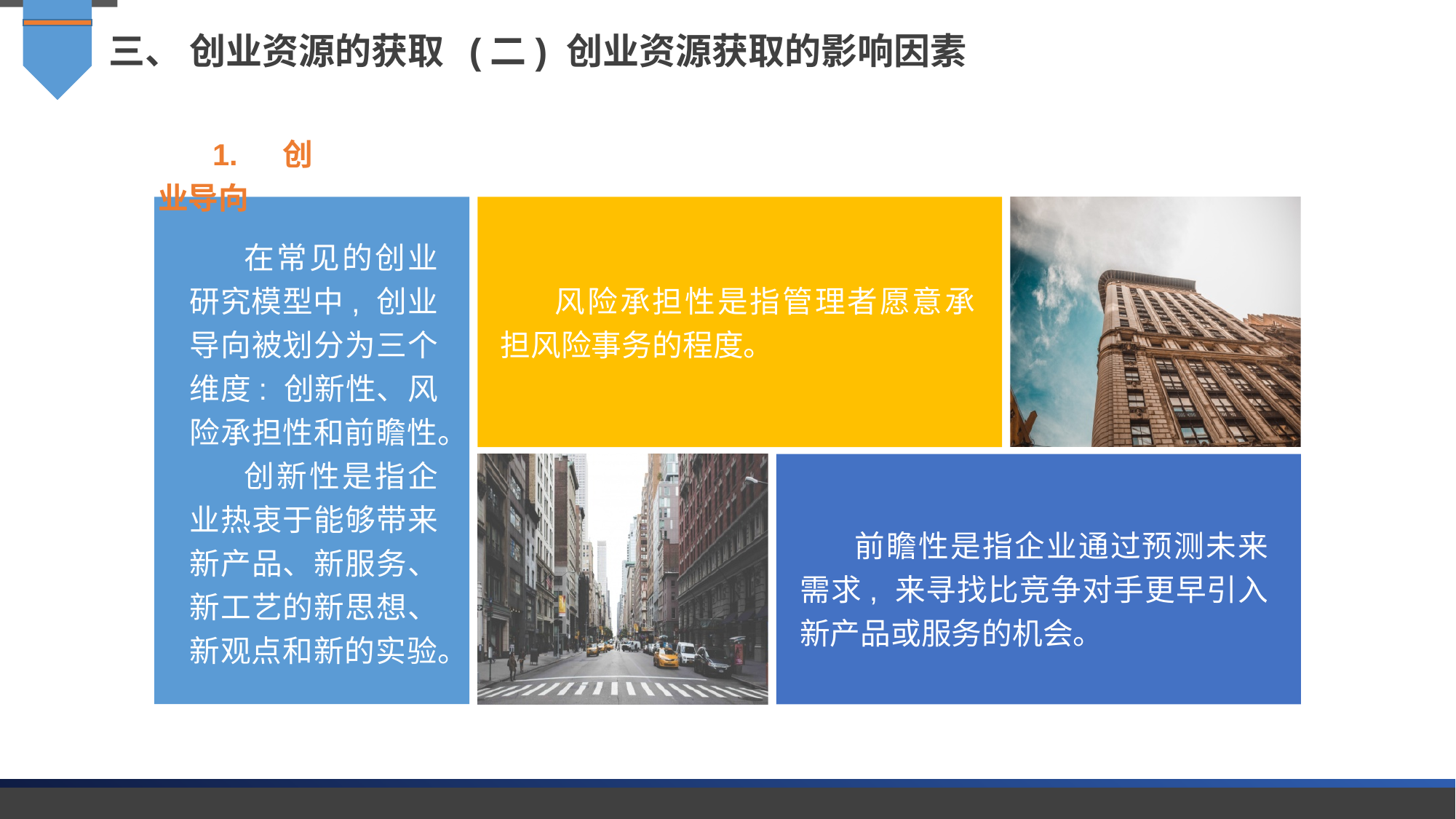

三、 创业资源的获取  (二) 创业资源获取的影响因素
1. 创业导向

在常见的创业研究模型中, 创业导向被划分为三个维度: 创新性、风险承担性和前瞻性。
创新性是指企业热衷于能够带来新产品、新服务、新工艺的新思想、新观点和新的实验。
风险承担性是指管理者愿意承担风险事务的程度。

前瞻性是指企业通过预测未来需求, 来寻找比竞争对手更早引入新产品或服务的机会。